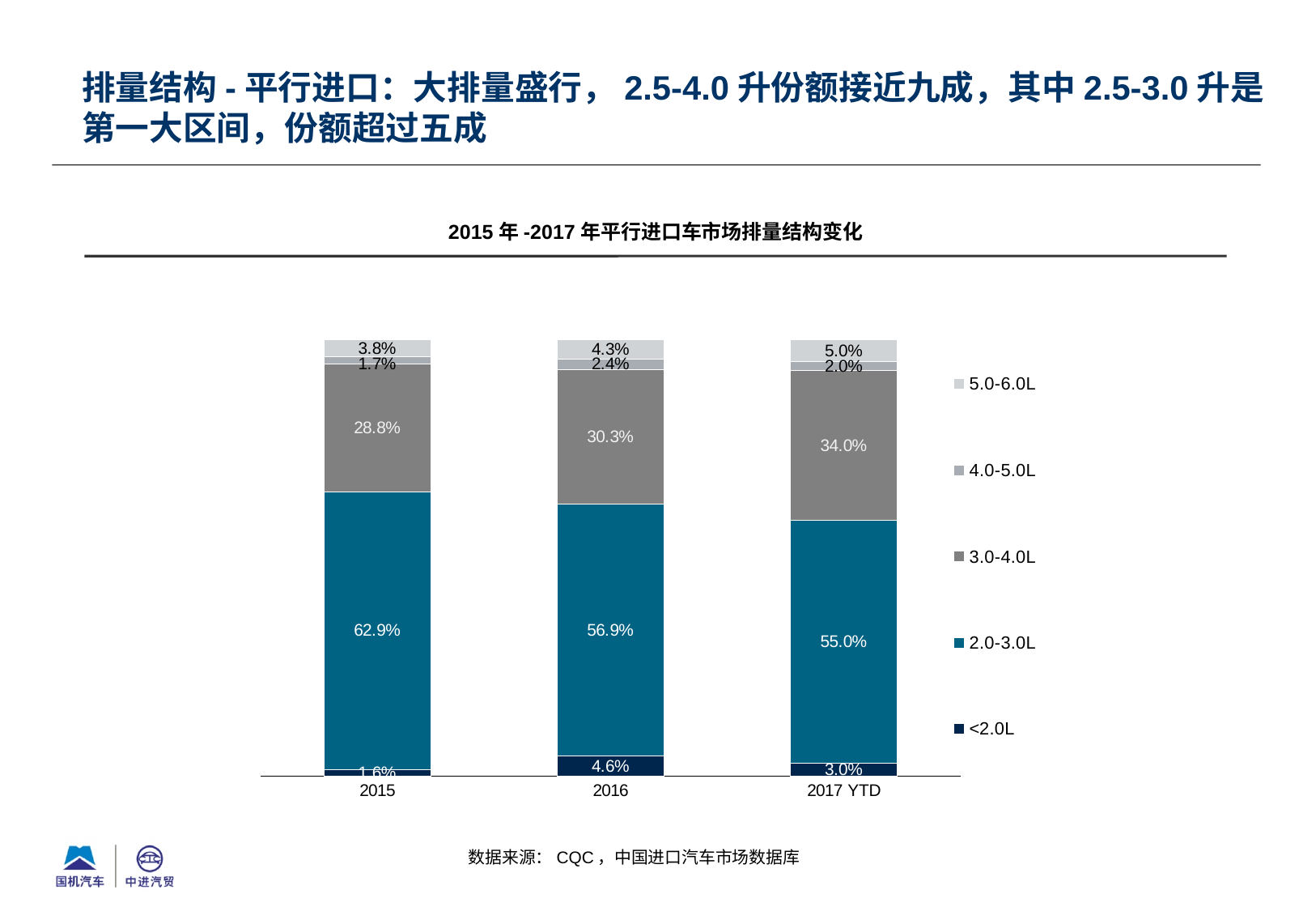

排量结构-平行进口：大排量盛行，2.5-4.0升份额接近九成，其中2.5-3.0升是第一大区间，份额超过五成
2015年-2017年平行进口车市场排量结构变化

### Chart

| Category | <2.0L | 2.0-3.0L | 3.0-4.0L | 4.0-5.0L | 5.0-6.0L |
|---|---|---|---|---|---|
| 2015 | 0.015622128285241685 | 0.6286396933336837 | 0.28837486106370513 | 0.01671611485983844 | 0.03806198090337036 |
| 2016 | 0.04589082860949886 | 0.56935191249426 | 0.30304056851630196 | 0.023735856726665013 | 0.042977483683010013 |
| 2017 YTD | 0.030000000000000002 | 0.55 | 0.34 | 0.020000000000000004 | 0.05 |
数据来源：CQC，中国进口汽车市场数据库